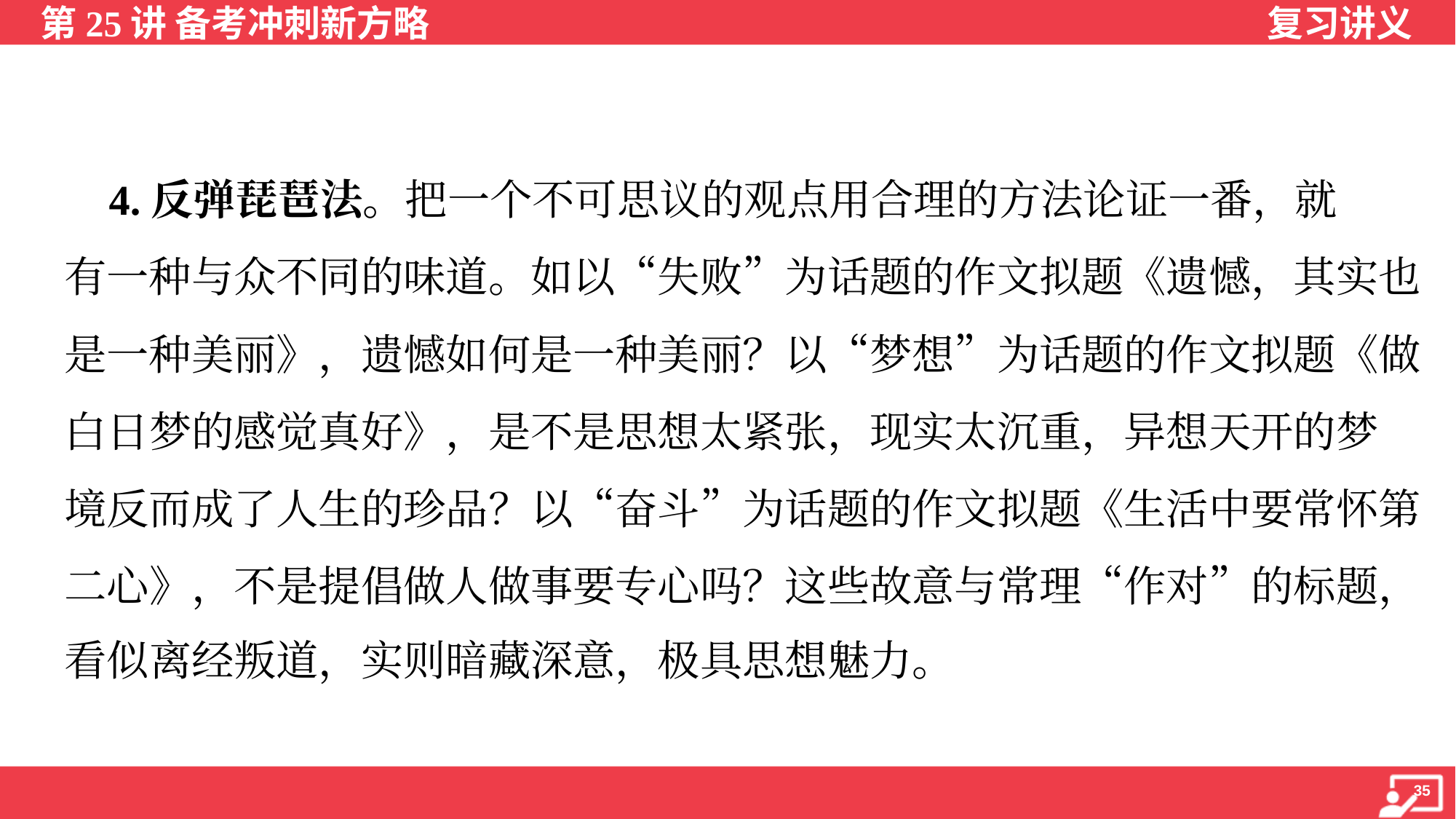

4.反弹琵琶法。把一个不可思议的观点用合理的方法论证一番，就
有一种与众不同的味道。如以“失败”为话题的作文拟题《遗憾，其实也
是一种美丽》，遗憾如何是一种美丽？以“梦想”为话题的作文拟题《做
白日梦的感觉真好》，是不是思想太紧张，现实太沉重，异想天开的梦
境反而成了人生的珍品？以“奋斗”为话题的作文拟题《生活中要常怀第
二心》，不是提倡做人做事要专心吗？这些故意与常理“作对”的标题，
看似离经叛道，实则暗藏深意，极具思想魅力。